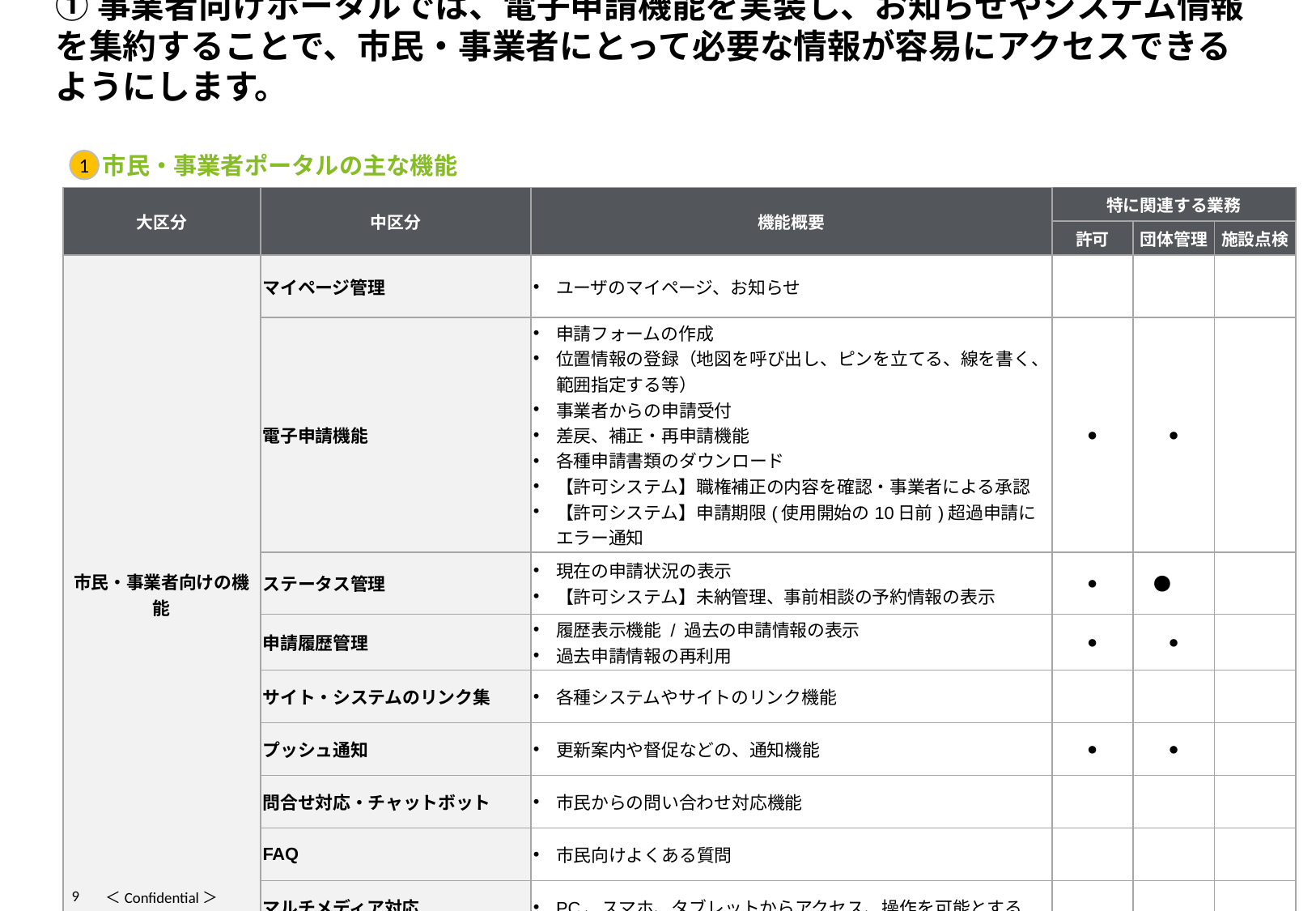

# ①事業者向けポータルでは、電子申請機能を実装し、お知らせやシステム情報を集約することで、市民・事業者にとって必要な情報が容易にアクセスできるようにします。
　　市民・事業者ポータルの主な機能
1
| 大区分 | 中区分 | 機能概要 | 特に関連する業務 |  |  |
| --- | --- | --- | --- | --- | --- |
|  |  |  | 許可 | 団体管理 | 施設点検 |
| 市民・事業者向けの機能 | マイページ管理 | ユーザのマイページ、お知らせ |  |  |  |
|  | 電子申請機能 | 申請フォームの作成 位置情報の登録（地図を呼び出し、ピンを立てる、線を書く、範囲指定する等） 事業者からの申請受付 差戻、補正・再申請機能 各種申請書類のダウンロード 【許可システム】職権補正の内容を確認・事業者による承認 【許可システム】申請期限(使用開始の10日前)超過申請にエラー通知 | ● | ● |  |
|  | ステータス管理 | 現在の申請状況の表示 【許可システム】未納管理、事前相談の予約情報の表示 | ● | ● |  |
|  | 申請履歴管理 | 履歴表示機能 / 過去の申請情報の表示 過去申請情報の再利用 | ● | ● |  |
|  | サイト・システムのリンク集 | 各種システムやサイトのリンク機能 |  |  |  |
|  | プッシュ通知 | 更新案内や督促などの、通知機能 | ● | ● |  |
|  | 問合せ対応・チャットボット | 市民からの問い合わせ対応機能 |  |  |  |
|  | FAQ | 市民向けよくある質問 |  |  |  |
|  | マルチメディア対応 | PC、スマホ、タブレットからアクセス、操作を可能とする |  |  |  |
9
＜Confidential＞